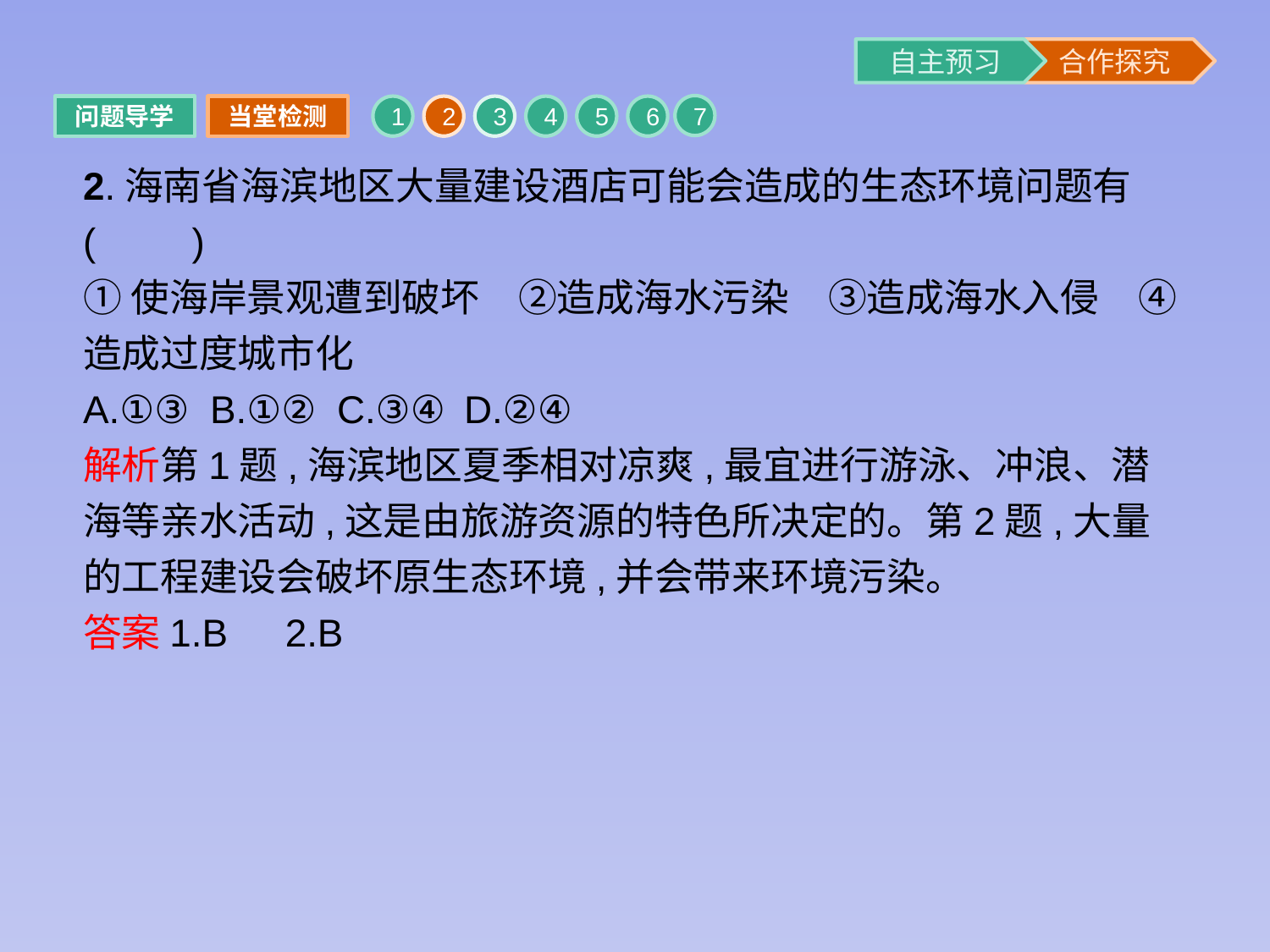

7
问题导学
当堂检测
1
2
3
4
5
6
2.海南省海滨地区大量建设酒店可能会造成的生态环境问题有(　　)
①使海岸景观遭到破坏　②造成海水污染　③造成海水入侵　④造成过度城市化
A.①③	B.①②	C.③④	D.②④
解析第1题,海滨地区夏季相对凉爽,最宜进行游泳、冲浪、潜海等亲水活动,这是由旅游资源的特色所决定的。第2题,大量的工程建设会破坏原生态环境,并会带来环境污染。
答案1.B　2.B